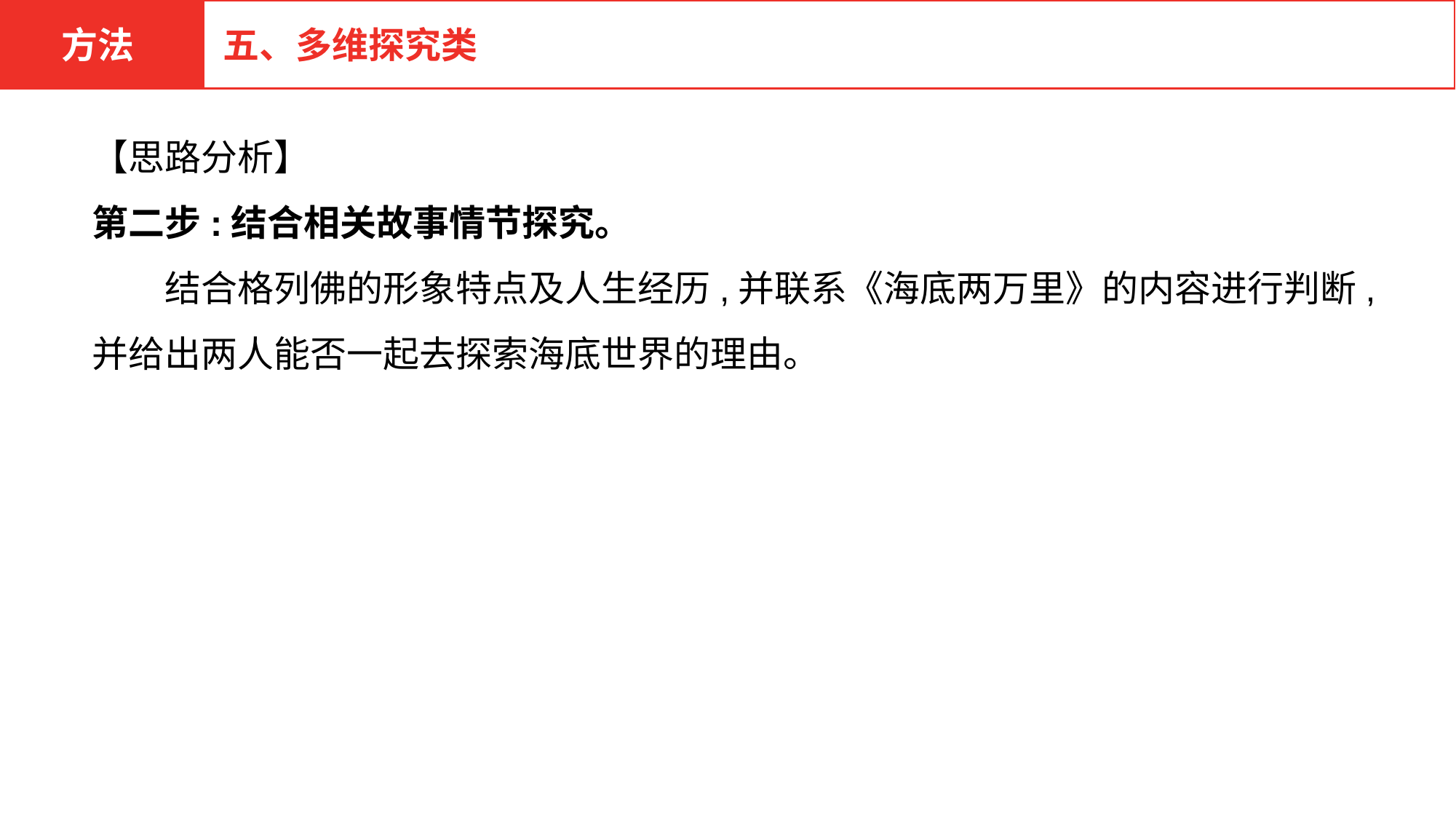

方法
五、多维探究类
【思路分析】
第二步:结合相关故事情节探究。
　　结合格列佛的形象特点及人生经历,并联系《海底两万里》的内容进行判断,并给出两人能否一起去探索海底世界的理由。